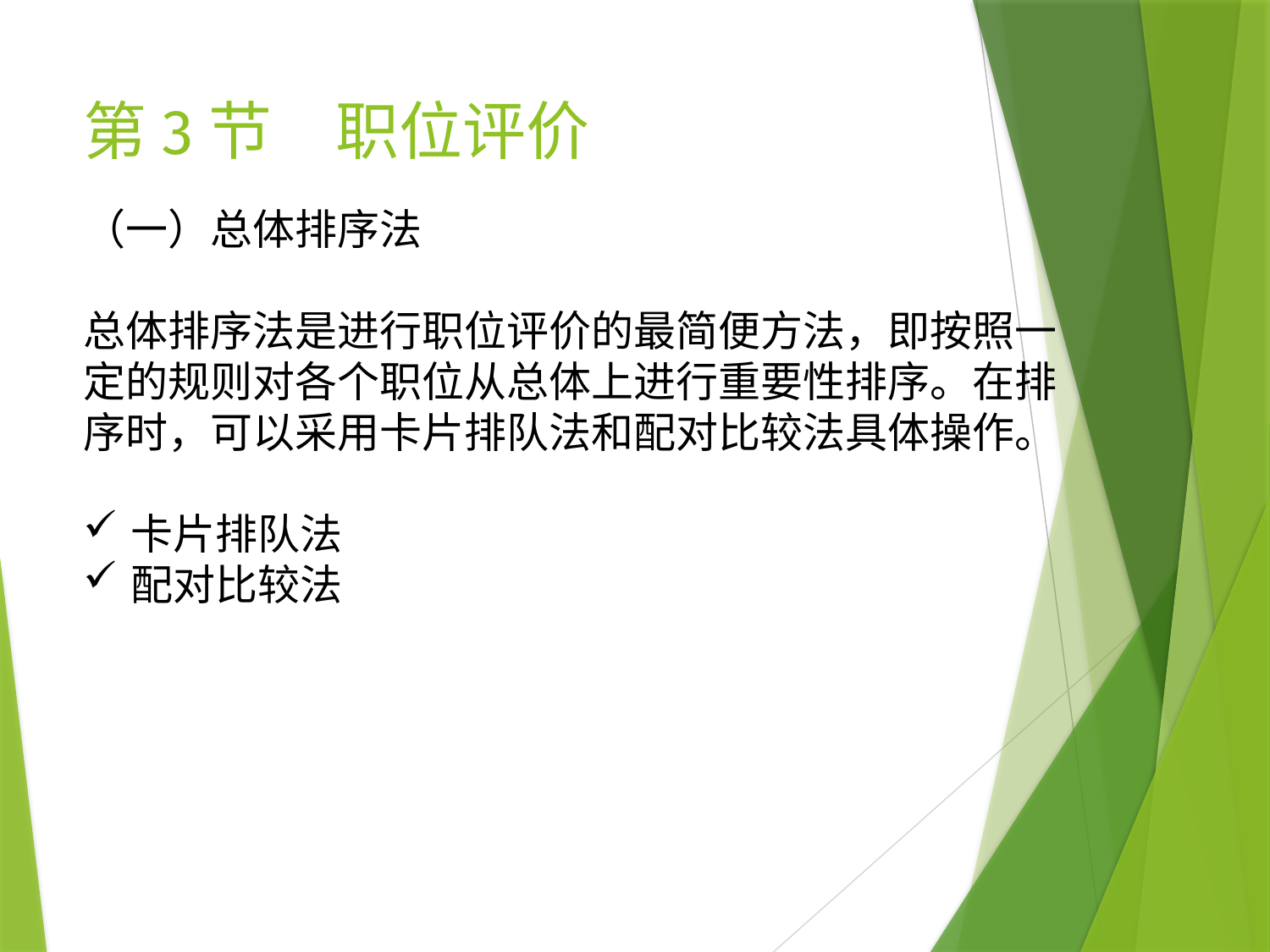

# 第3节　职位评价
（一）总体排序法

总体排序法是进行职位评价的最简便方法，即按照一定的规则对各个职位从总体上进行重要性排序。在排序时，可以采用卡片排队法和配对比较法具体操作。

卡片排队法
配对比较法